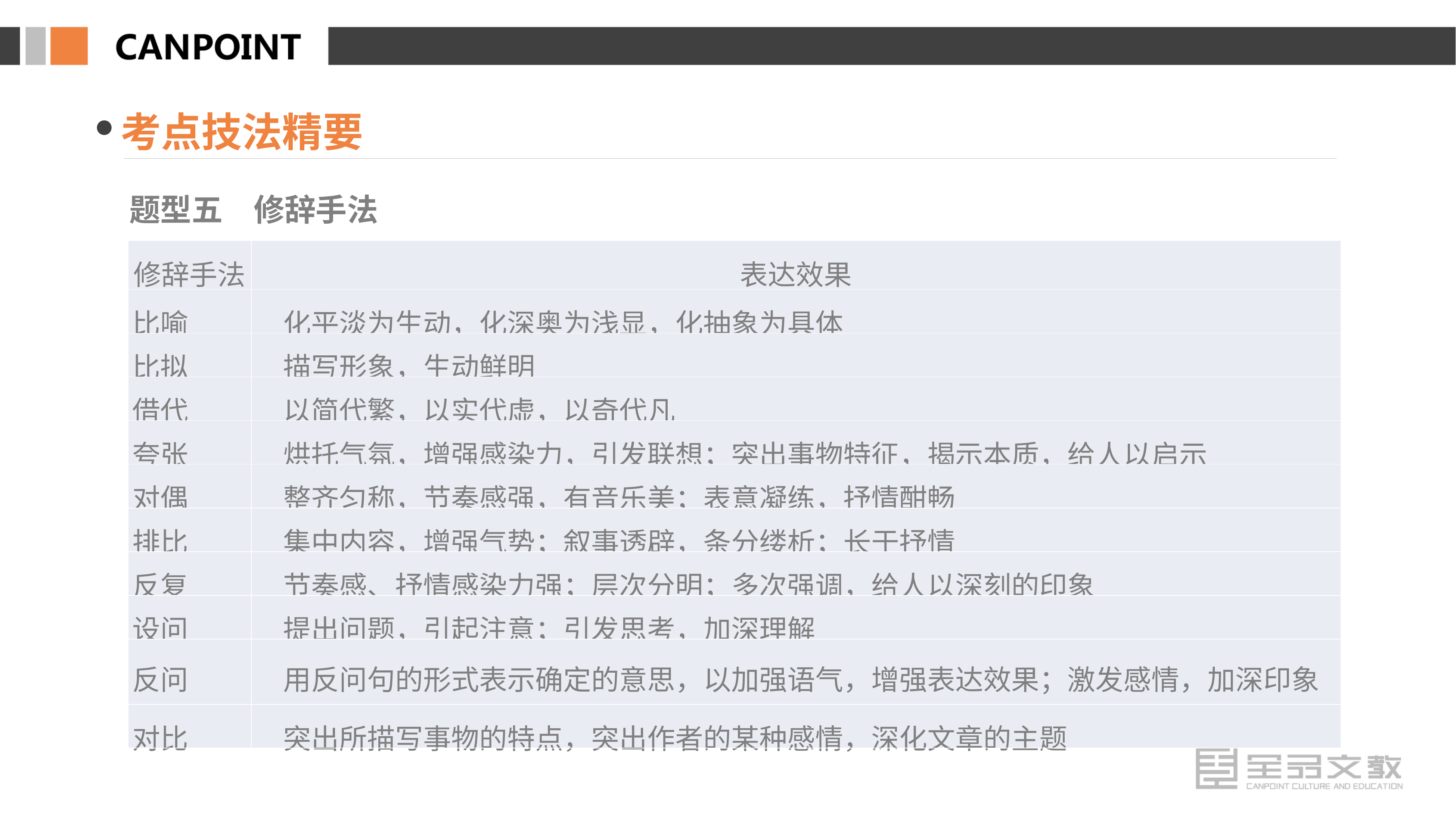

考点技法精要

题型五　修辞手法
| 修辞手法 | 表达效果 |
| --- | --- |
| 比喻 | 化平淡为生动，化深奥为浅显，化抽象为具体 |
| 比拟 | 描写形象，生动鲜明 |
| 借代 | 以简代繁，以实代虚，以奇代凡 |
| 夸张 | 烘托气氛，增强感染力，引发联想；突出事物特征，揭示本质，给人以启示 |
| 对偶 | 整齐匀称，节奏感强，有音乐美；表意凝练，抒情酣畅 |
| 排比 | 集中内容，增强气势；叙事透辟，条分缕析；长于抒情 |
| 反复 | 节奏感、抒情感染力强；层次分明；多次强调，给人以深刻的印象 |
| 设问 | 提出问题，引起注意；引发思考，加深理解 |
| 反问 | 用反问句的形式表示确定的意思，以加强语气，增强表达效果；激发感情，加深印象 |
| 对比 | 突出所描写事物的特点，突出作者的某种感情，深化文章的主题 |